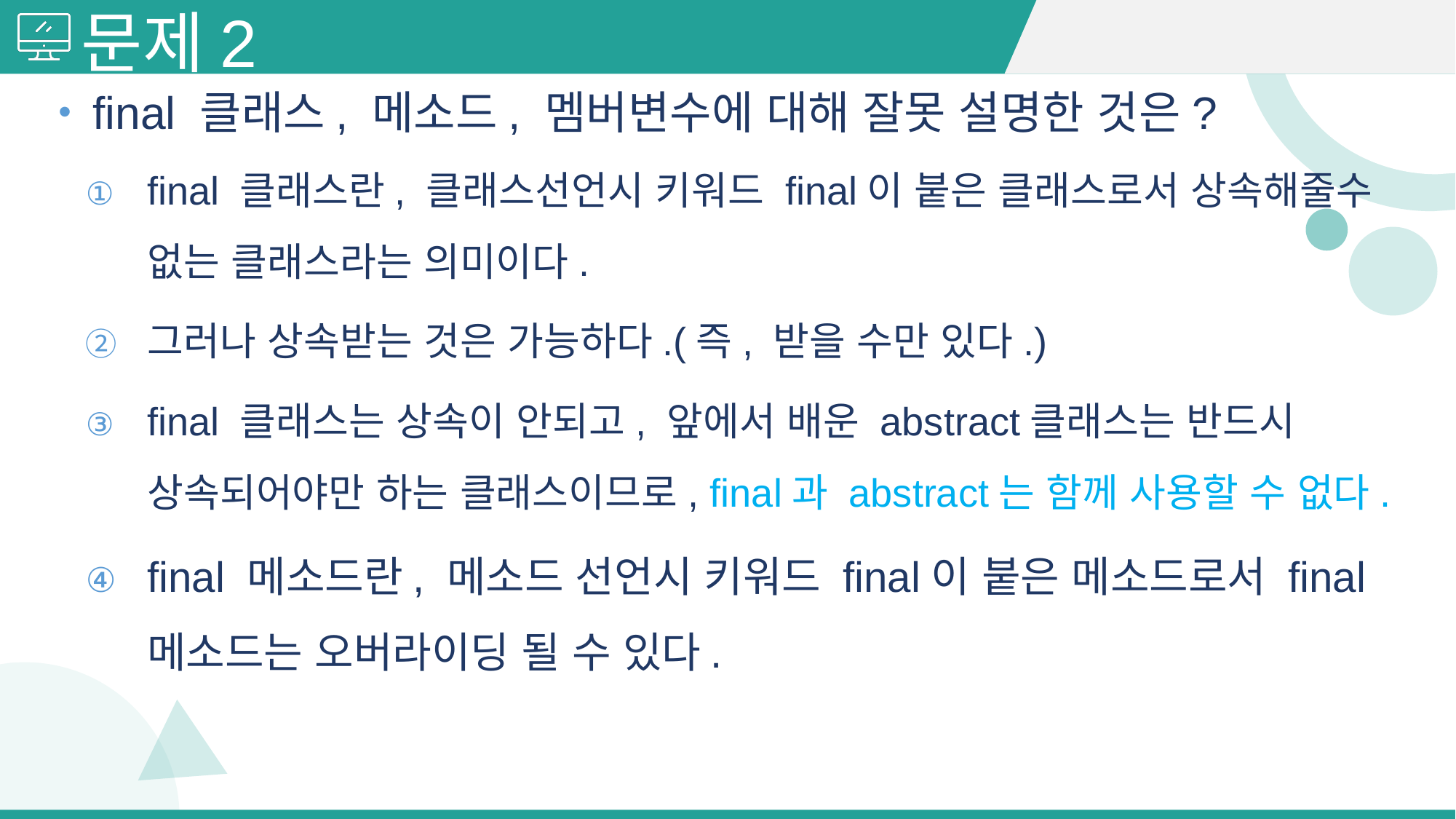

# 문제2
 final 클래스, 메소드, 멤버변수에 대해 잘못 설명한 것은?
final 클래스란, 클래스선언시 키워드 final이 붙은 클래스로서 상속해줄수 없는 클래스라는 의미이다.
그러나 상속받는 것은 가능하다.(즉, 받을 수만 있다.)
final 클래스는 상속이 안되고, 앞에서 배운 abstract클래스는 반드시 상속되어야만 하는 클래스이므로, final과 abstract는 함께 사용할 수 없다.
final 메소드란, 메소드 선언시 키워드 final이 붙은 메소드로서 final 메소드는 오버라이딩 될 수 있다.